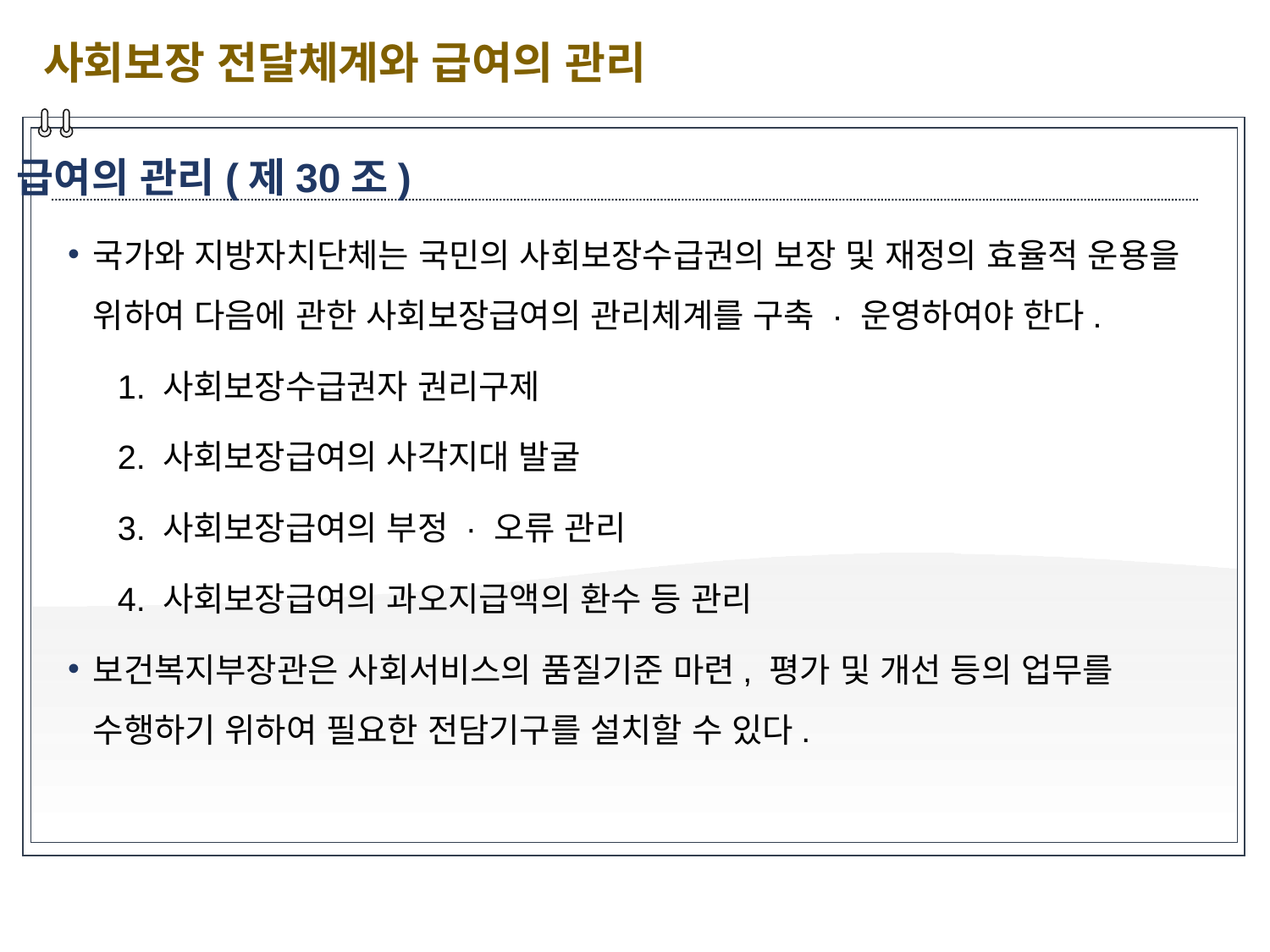

사회보장 전달체계와 급여의 관리

급여의 관리(제30조)

국가와 지방자치단체는 국민의 사회보장수급권의 보장 및 재정의 효율적 운용을 위하여 다음에 관한 사회보장급여의 관리체계를 구축 · 운영하여야 한다.
1. 사회보장수급권자 권리구제
2. 사회보장급여의 사각지대 발굴
3. 사회보장급여의 부정 · 오류 관리
4. 사회보장급여의 과오지급액의 환수 등 관리
보건복지부장관은 사회서비스의 품질기준 마련, 평가 및 개선 등의 업무를 수행하기 위하여 필요한 전담기구를 설치할 수 있다.